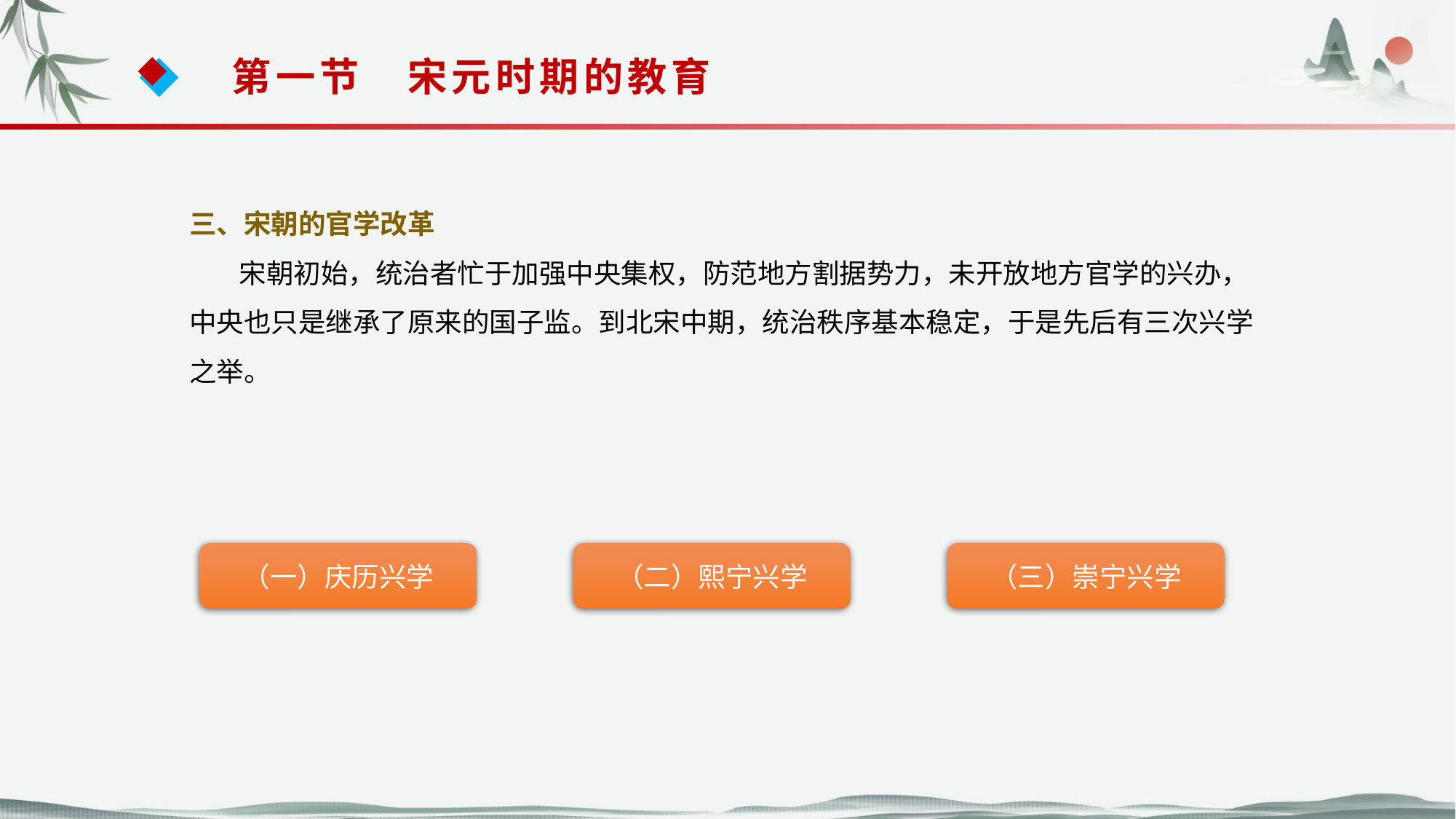

第一节　宋元时期的教育

三、宋朝的官学改革
       宋朝初始，统治者忙于加强中央集权，防范地方割据势力，未开放地方官学的兴办，中央也只是继承了原来的国子监。到北宋中期，统治秩序基本稳定，于是先后有三次兴学之举。
（一）庆历兴学
（二）熙宁兴学
（三）崇宁兴学